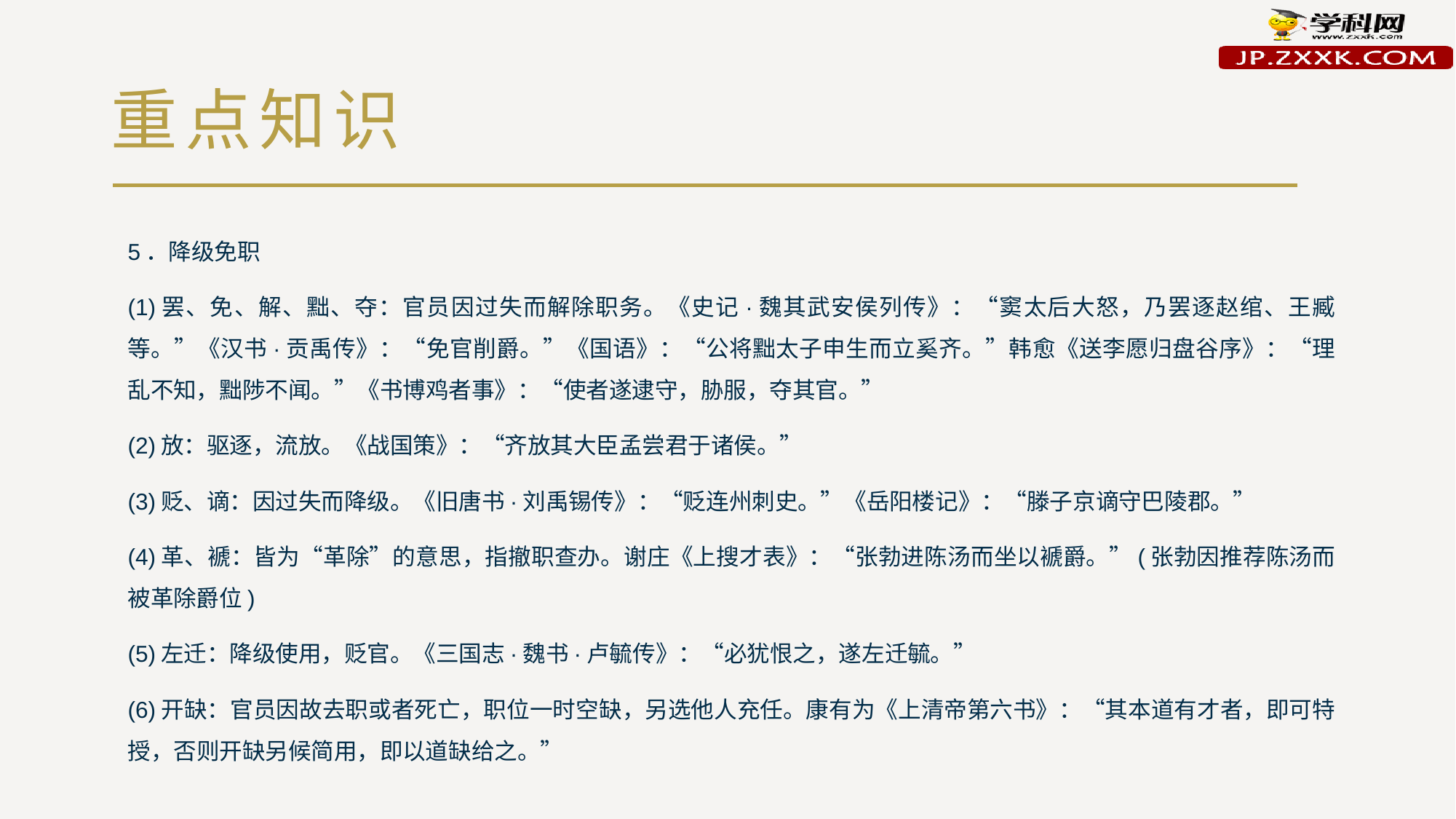

# 重点知识
5．降级免职
(1)罢、免、解、黜、夺：官员因过失而解除职务。《史记·魏其武安侯列传》：“窦太后大怒，乃罢逐赵绾、王臧等。”《汉书·贡禹传》：“免官削爵。”《国语》：“公将黜太子申生而立奚齐。”韩愈《送李愿归盘谷序》：“理乱不知，黜陟不闻。”《书博鸡者事》：“使者遂逮守，胁服，夺其官。”
(2)放：驱逐，流放。《战国策》：“齐放其大臣孟尝君于诸侯。”
(3)贬、谪：因过失而降级。《旧唐书·刘禹锡传》：“贬连州刺史。”《岳阳楼记》：“滕子京谪守巴陵郡。”
(4)革、褫：皆为“革除”的意思，指撤职查办。谢庄《上搜才表》：“张勃进陈汤而坐以褫爵。”(张勃因推荐陈汤而被革除爵位)
(5)左迁：降级使用，贬官。《三国志·魏书·卢毓传》：“必犹恨之，遂左迁毓。”
(6)开缺：官员因故去职或者死亡，职位一时空缺，另选他人充任。康有为《上清帝第六书》：“其本道有才者，即可特授，否则开缺另候简用，即以道缺给之。”